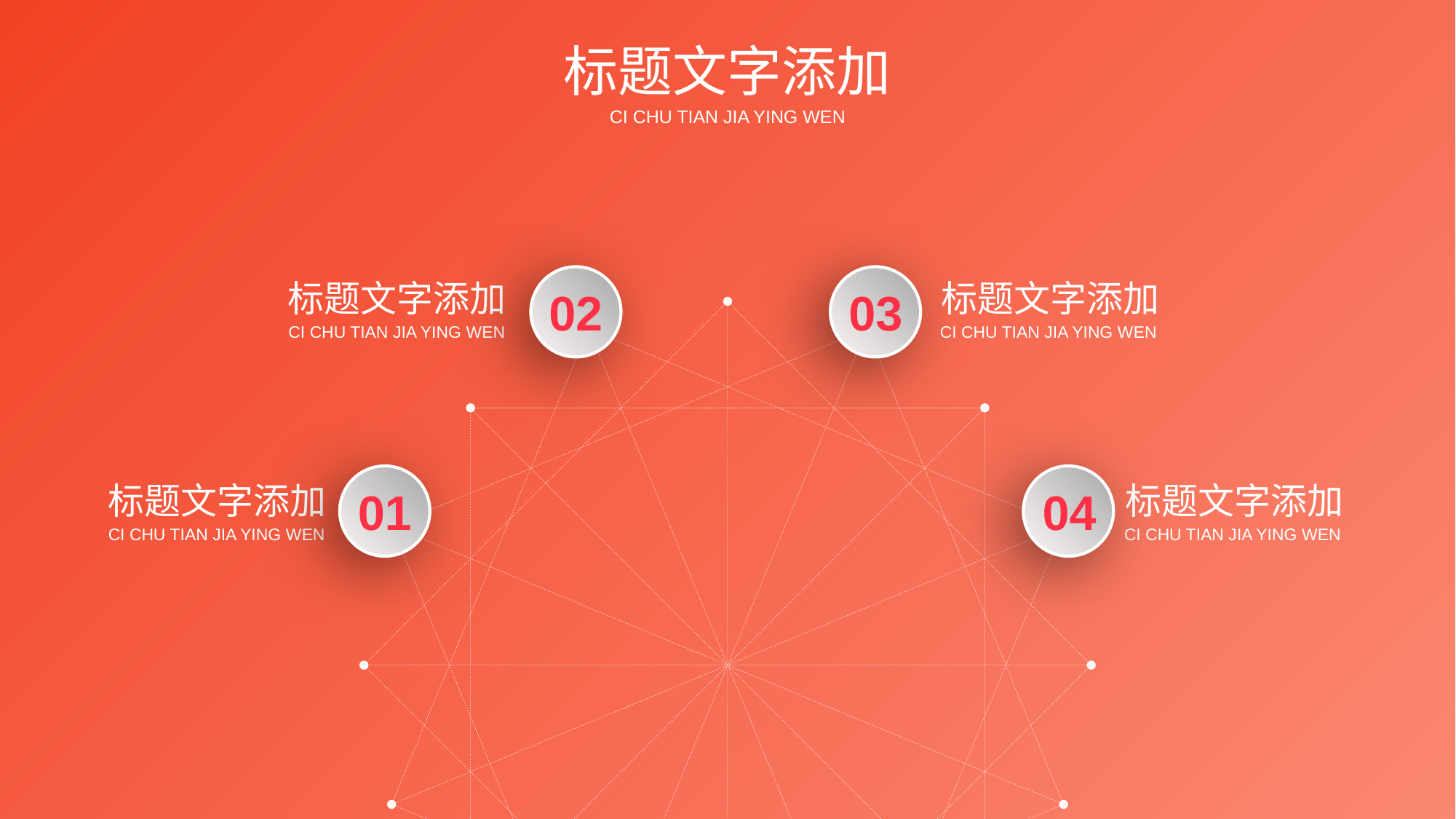

标题文字添加
CI CHU TIAN JIA YING WEN

02

03
标题文字添加
CI CHU TIAN JIA YING WEN
标题文字添加
CI CHU TIAN JIA YING WEN

01

04
标题文字添加
CI CHU TIAN JIA YING WEN
标题文字添加
CI CHU TIAN JIA YING WEN